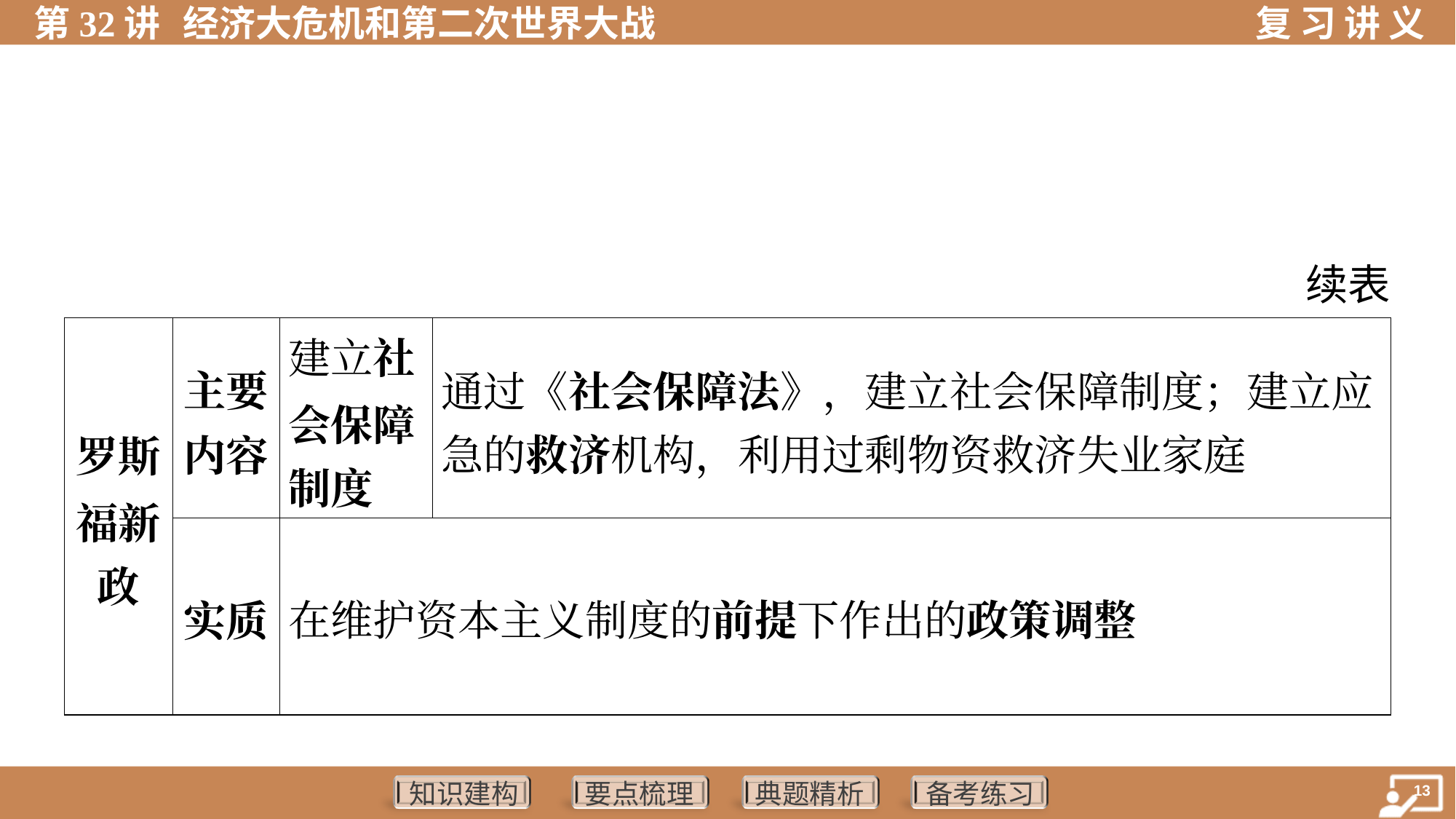

续表
| 罗斯 福新 政 | 主要 内容 | 建立社 会保障 制度 | 通过《社会保障法》，建立社会保障制度；建立应 急的救济机构，利用过剩物资救济失业家庭 |  |  |
| --- | --- | --- | --- | --- | --- |
|  | 实质 | 在维护资本主义制度的前提下作出的政策调整 |  |  |  |